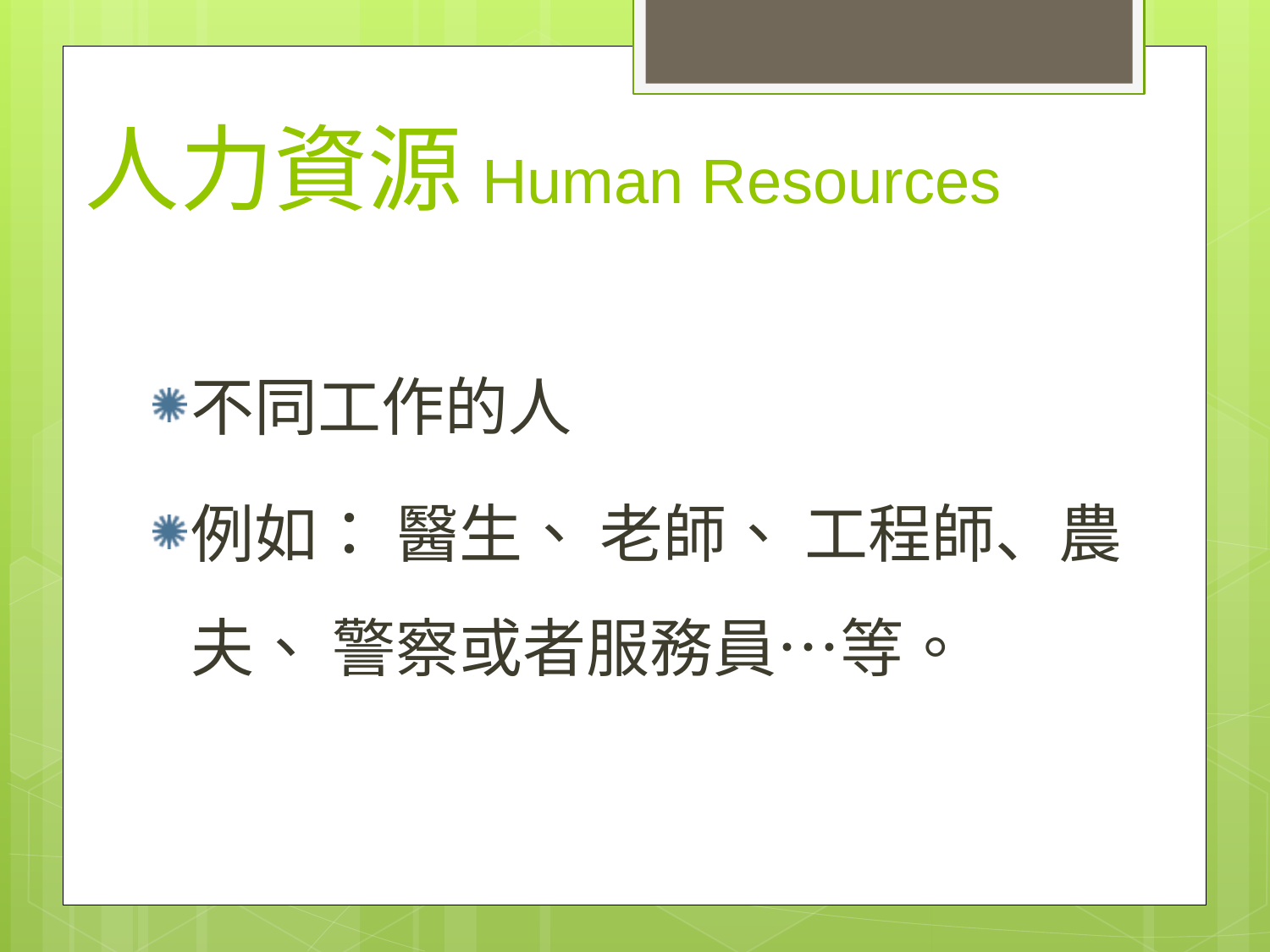

# 人力資源Human Resources

不同工作的人
例如： 醫生、 老師、 工程師、農夫、 警察或者服務員…等。